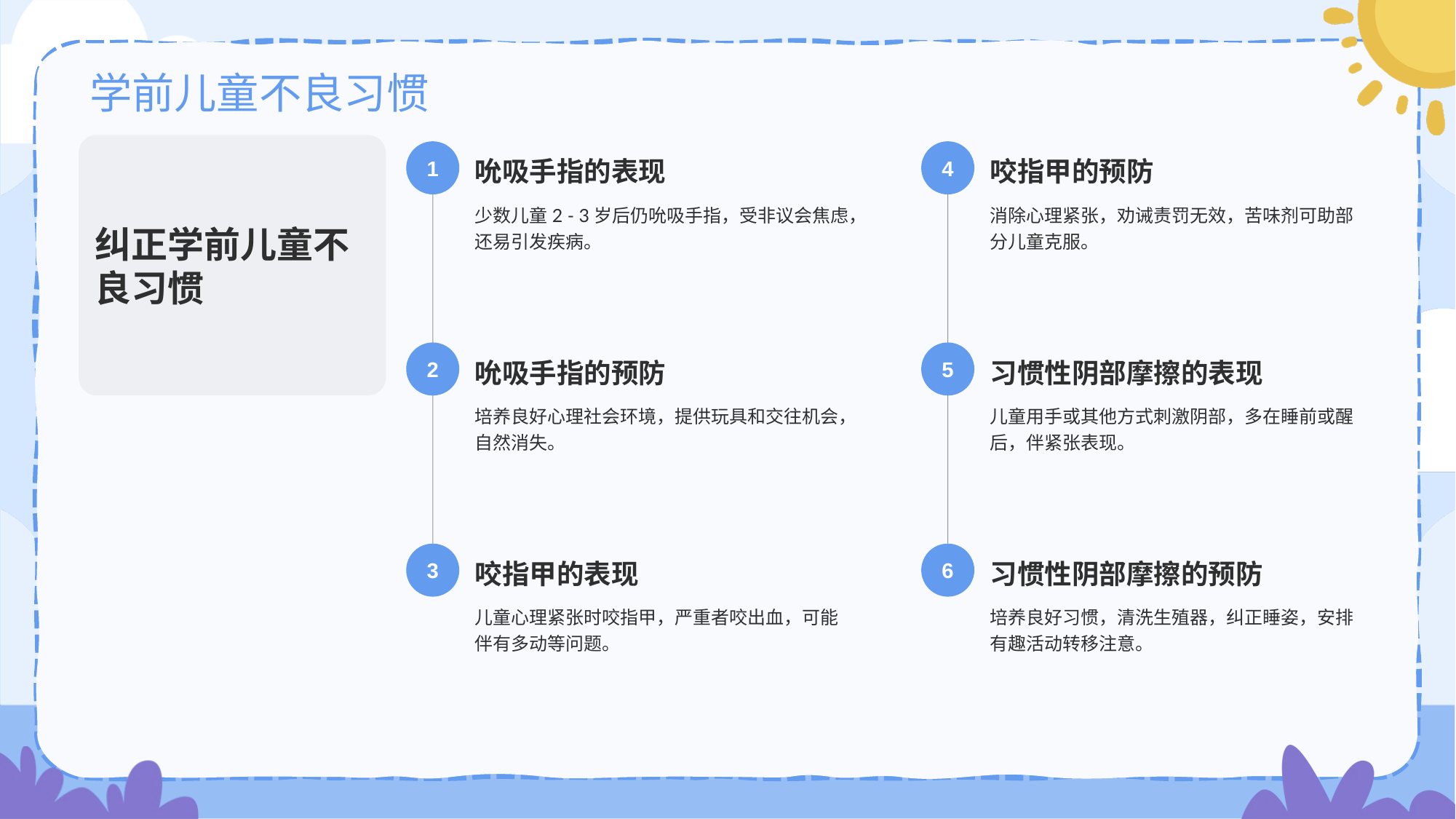

# 学前儿童不良习惯
纠正学前儿童不良习惯
1
吮吸手指的表现
少数儿童2 - 3岁后仍吮吸手指，受非议会焦虑，还易引发疾病。
4
咬指甲的预防
消除心理紧张，劝诫责罚无效，苦味剂可助部分儿童克服。
2
吮吸手指的预防
培养良好心理社会环境，提供玩具和交往机会，自然消失。
5
习惯性阴部摩擦的表现
儿童用手或其他方式刺激阴部，多在睡前或醒后，伴紧张表现。
3
咬指甲的表现
儿童心理紧张时咬指甲，严重者咬出血，可能伴有多动等问题。
6
习惯性阴部摩擦的预防
培养良好习惯，清洗生殖器，纠正睡姿，安排有趣活动转移注意。